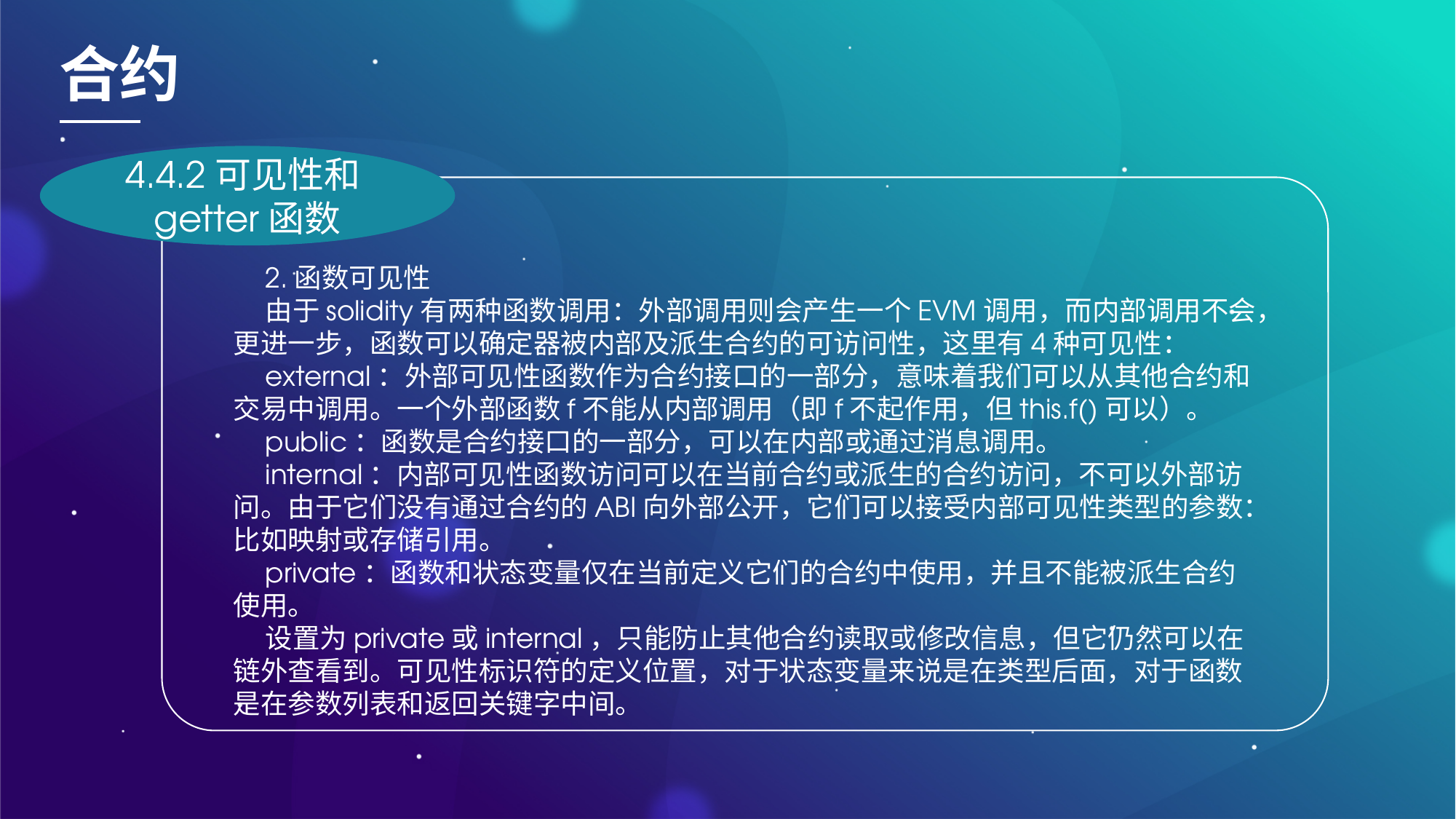

合约
4.4.2可见性和getter函数

2.函数可见性
由于solidity有两种函数调用：外部调用则会产生一个EVM调用，而内部调用不会，更进一步，函数可以确定器被内部及派生合约的可访问性，这里有4种可见性：
external：外部可见性函数作为合约接口的一部分，意味着我们可以从其他合约和交易中调用。一个外部函数f不能从内部调用（即f不起作用，但this.f()可以）。
public：函数是合约接口的一部分，可以在内部或通过消息调用。
internal：内部可见性函数访问可以在当前合约或派生的合约访问，不可以外部访问。由于它们没有通过合约的ABI向外部公开，它们可以接受内部可见性类型的参数：比如映射或存储引用。
private：函数和状态变量仅在当前定义它们的合约中使用，并且不能被派生合约使用。
设置为private或internal，只能防止其他合约读取或修改信息，但它仍然可以在链外查看到。可见性标识符的定义位置，对于状态变量来说是在类型后面，对于函数是在参数列表和返回关键字中间。